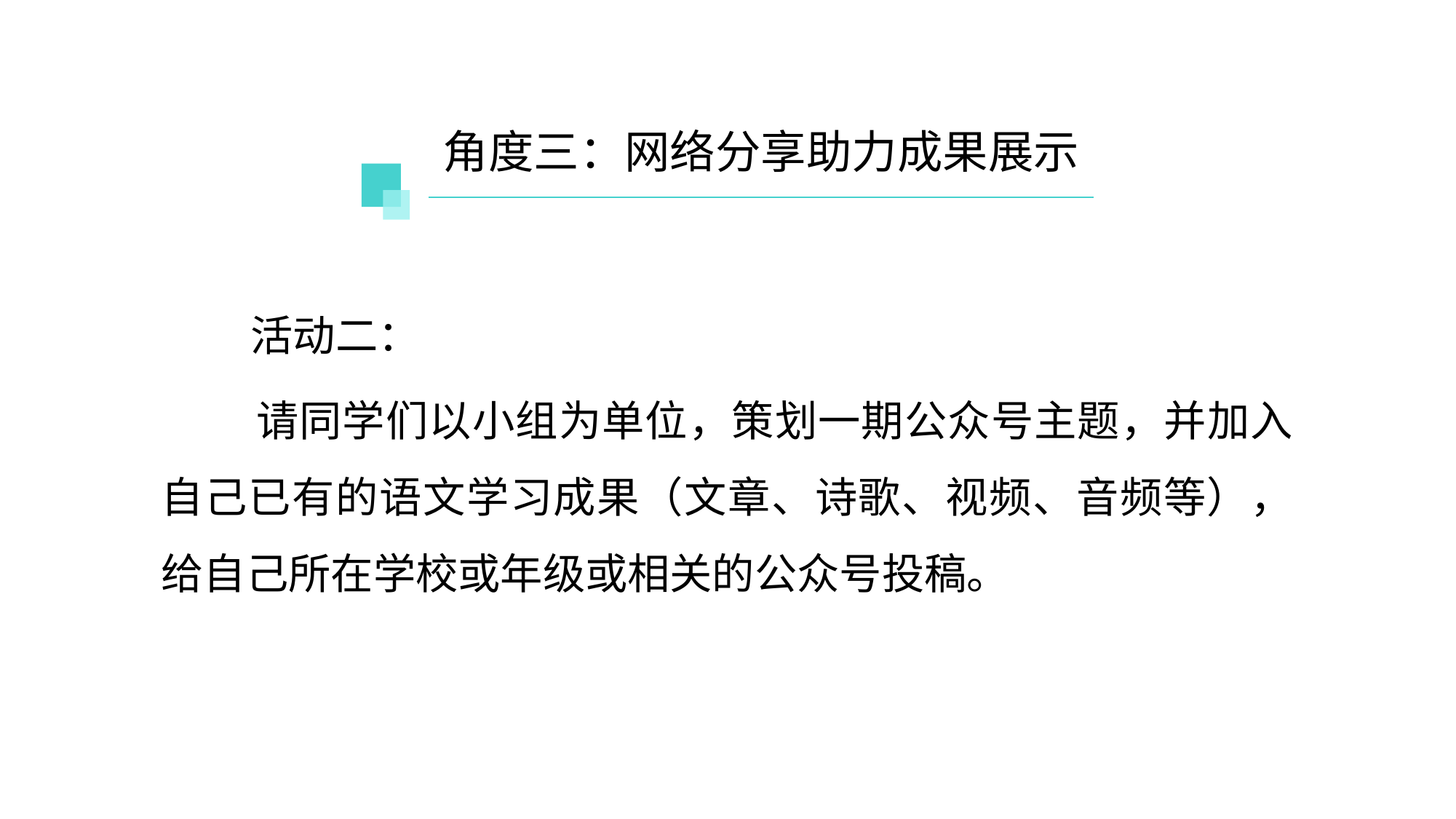

角度三：网络分享助力成果展示

     活动二：
     请同学们以小组为单位，策划一期公众号主题，并加入自己已有的语文学习成果（文章、诗歌、视频、音频等），给自己所在学校或年级或相关的公众号投稿。